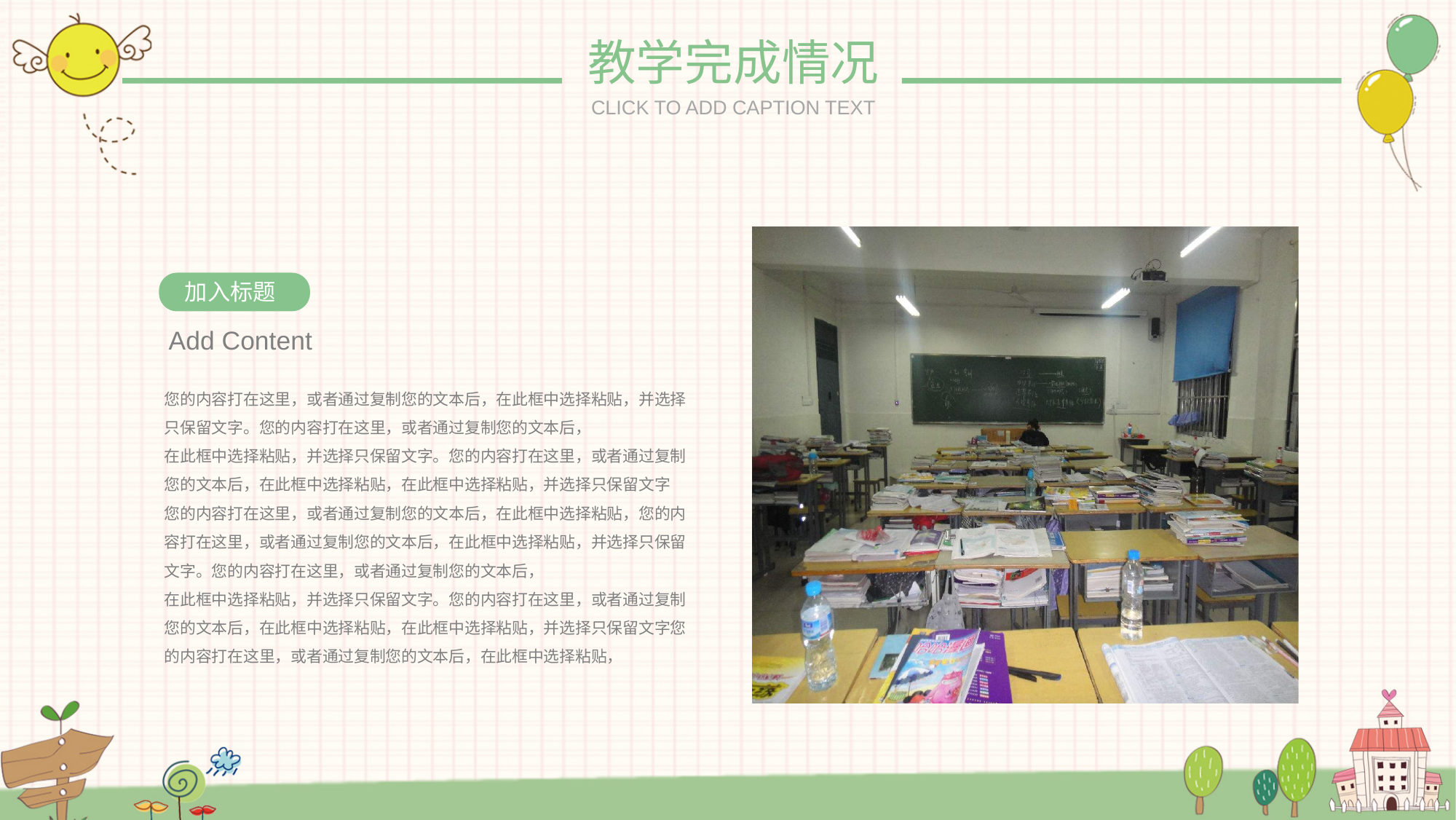

教学完成情况

CLICK TO ADD CAPTION TEXT

加入标题

Add Content
您的内容打在这里，或者通过复制您的文本后，在此框中选择粘贴，并选择只保留文字。您的内容打在这里，或者通过复制您的文本后，
在此框中选择粘贴，并选择只保留文字。您的内容打在这里，或者通过复制您的文本后，在此框中选择粘贴，在此框中选择粘贴，并选择只保留文字
您的内容打在这里，或者通过复制您的文本后，在此框中选择粘贴，您的内容打在这里，或者通过复制您的文本后，在此框中选择粘贴，并选择只保留文字。您的内容打在这里，或者通过复制您的文本后，
在此框中选择粘贴，并选择只保留文字。您的内容打在这里，或者通过复制您的文本后，在此框中选择粘贴，在此框中选择粘贴，并选择只保留文字您的内容打在这里，或者通过复制您的文本后，在此框中选择粘贴，